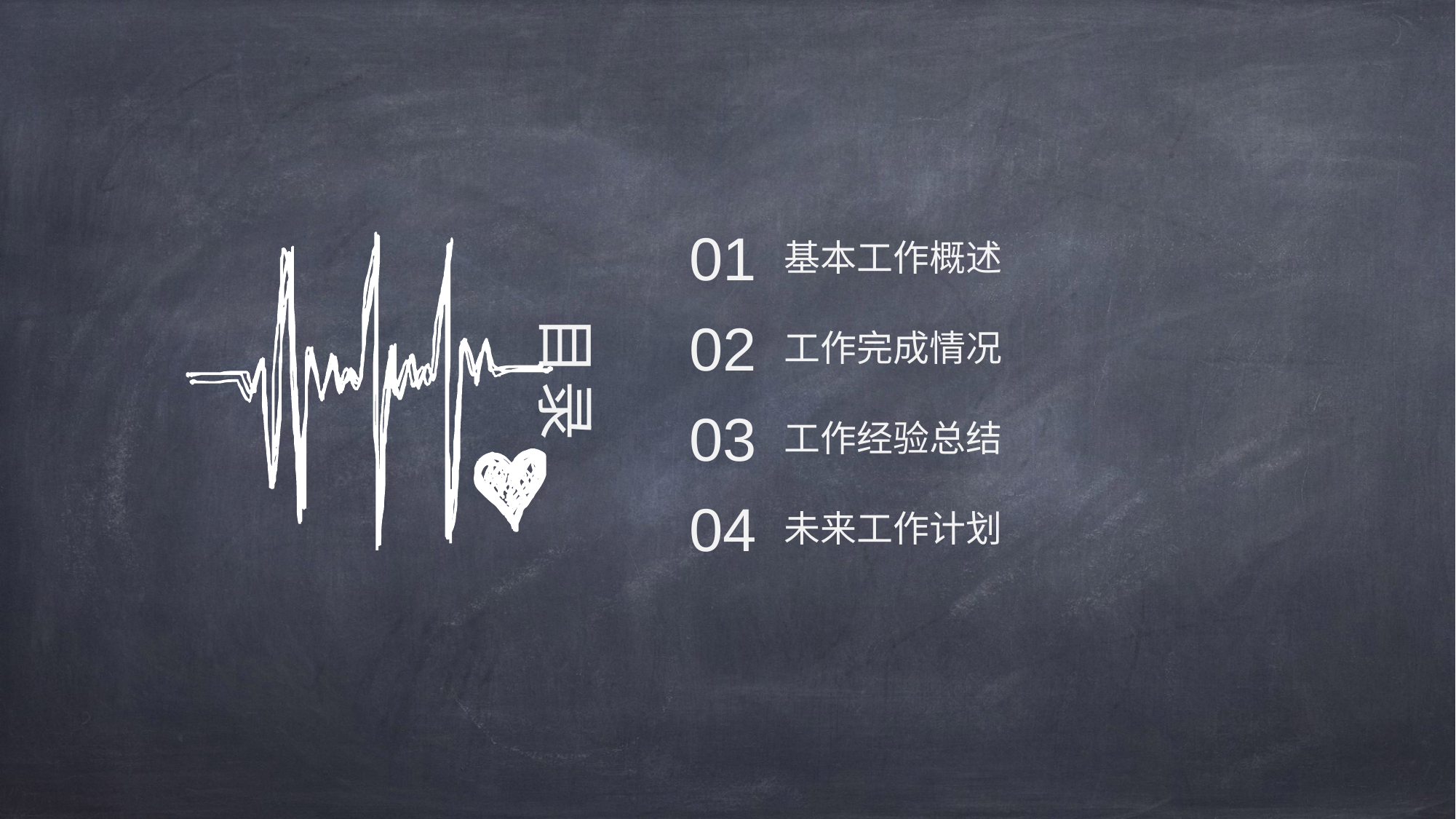

01
基本工作概述

目录
02
工作完成情况
03
工作经验总结
04
未来工作计划